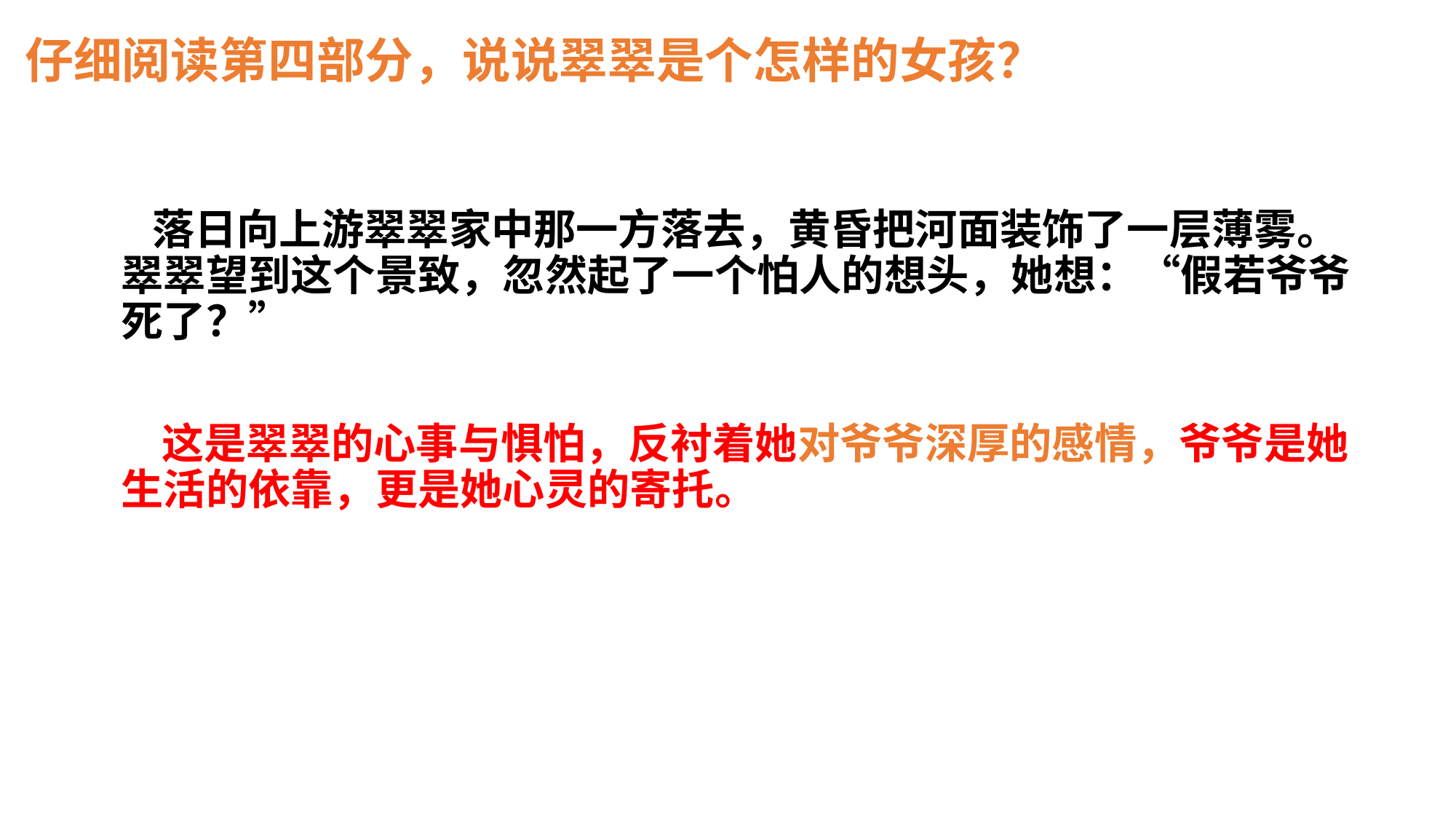

仔细阅读第四部分，说说翠翠是个怎样的女孩？
     落日向上游翠翠家中那一方落去，黄昏把河面装饰了一层薄雾。翠翠望到这个景致，忽然起了一个怕人的想头，她想：“假若爷爷死了？”

      这是翠翠的心事与惧怕，反衬着她对爷爷深厚的感情，爷爷是她生活的依靠，更是她心灵的寄托。